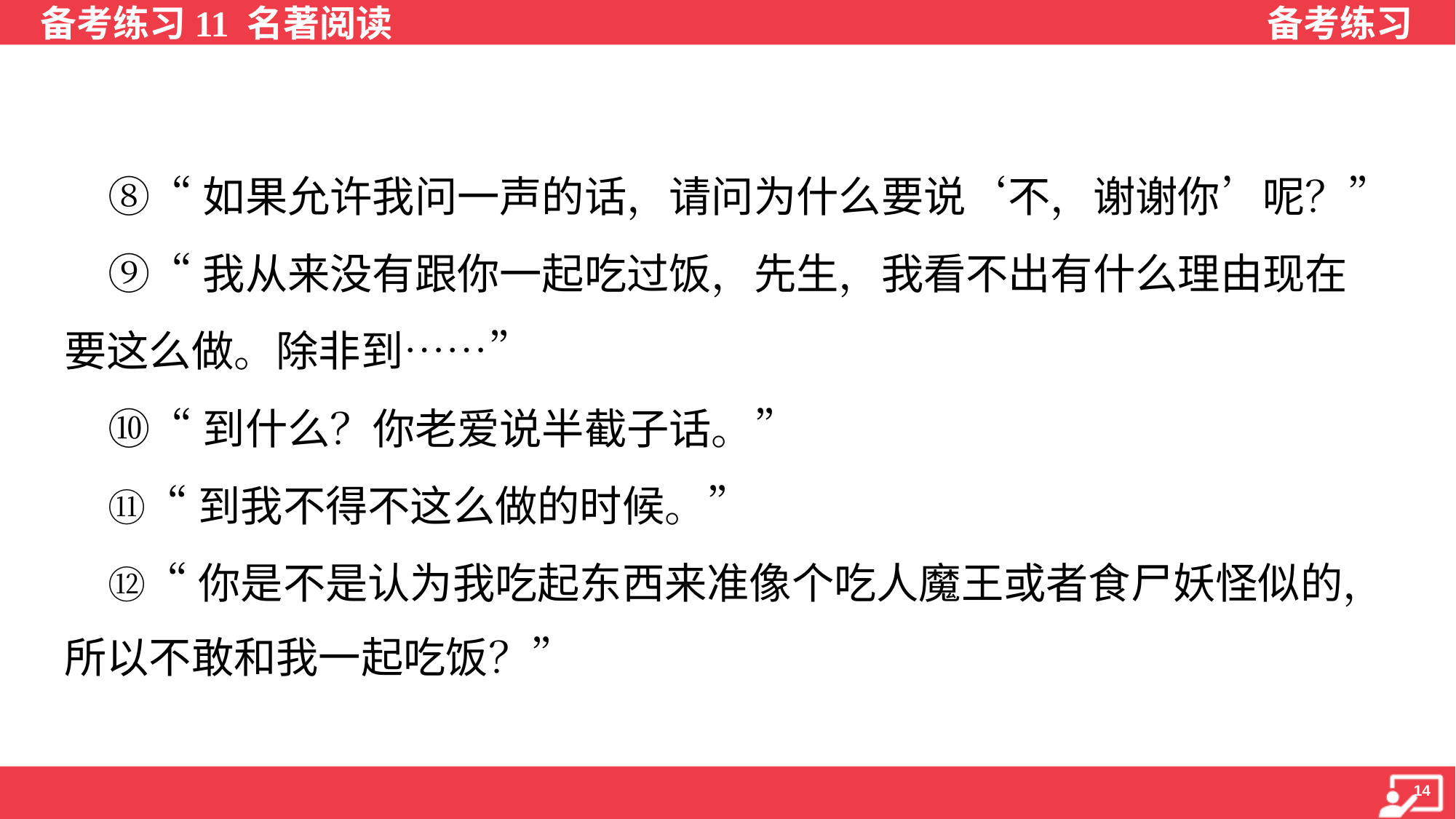

⑧“如果允许我问一声的话，请问为什么要说‘不，谢谢你’呢？”
    ⑨“我从来没有跟你一起吃过饭，先生，我看不出有什么理由现在
要这么做。除非到……”
    ⑩“到什么？你老爱说半截子话。”
    ⑪“到我不得不这么做的时候。”
    ⑫“你是不是认为我吃起东西来准像个吃人魔王或者食尸妖怪似的，
所以不敢和我一起吃饭？”